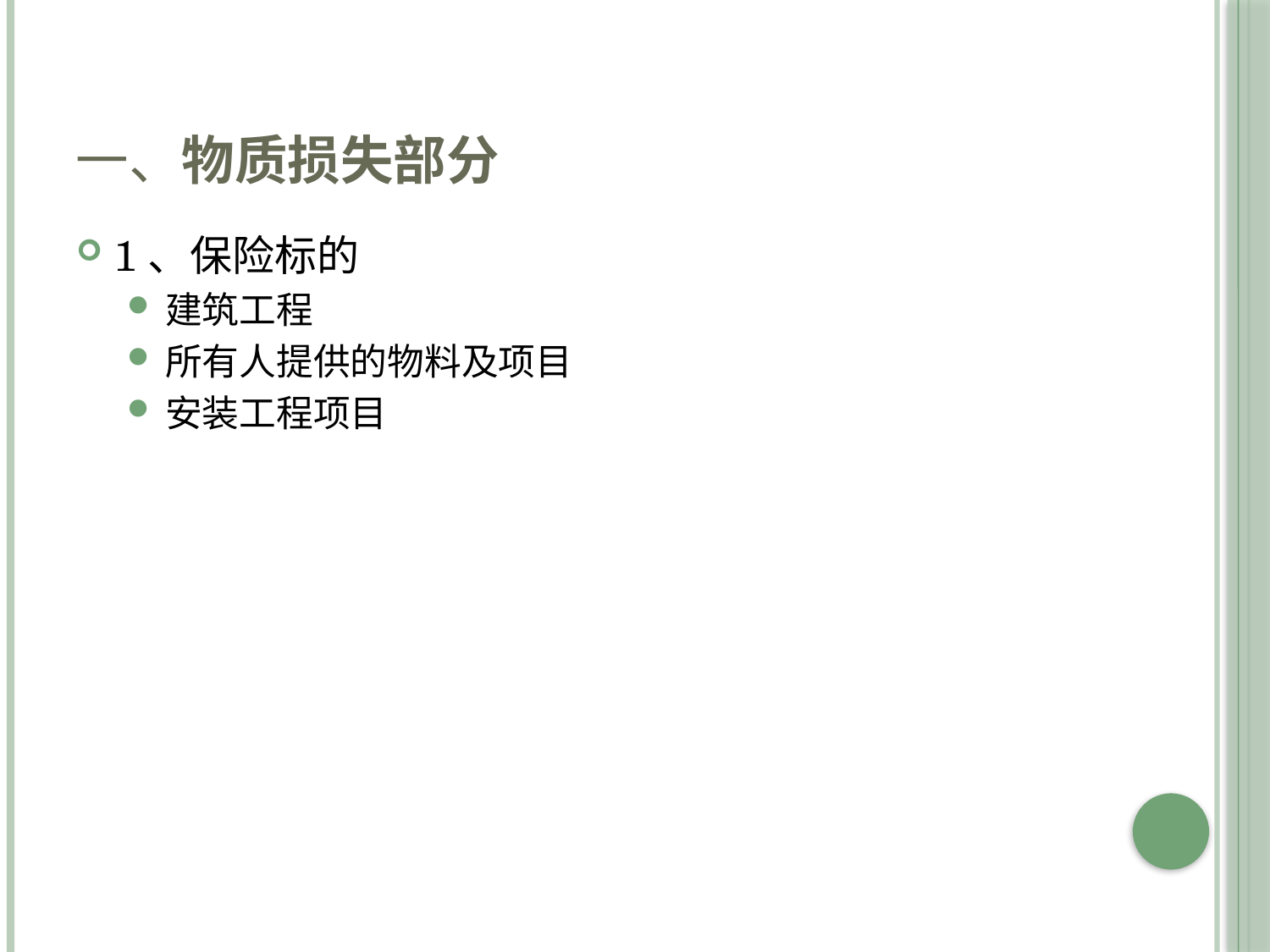

# 一、物质损失部分
1、保险标的
建筑工程
所有人提供的物料及项目
安装工程项目